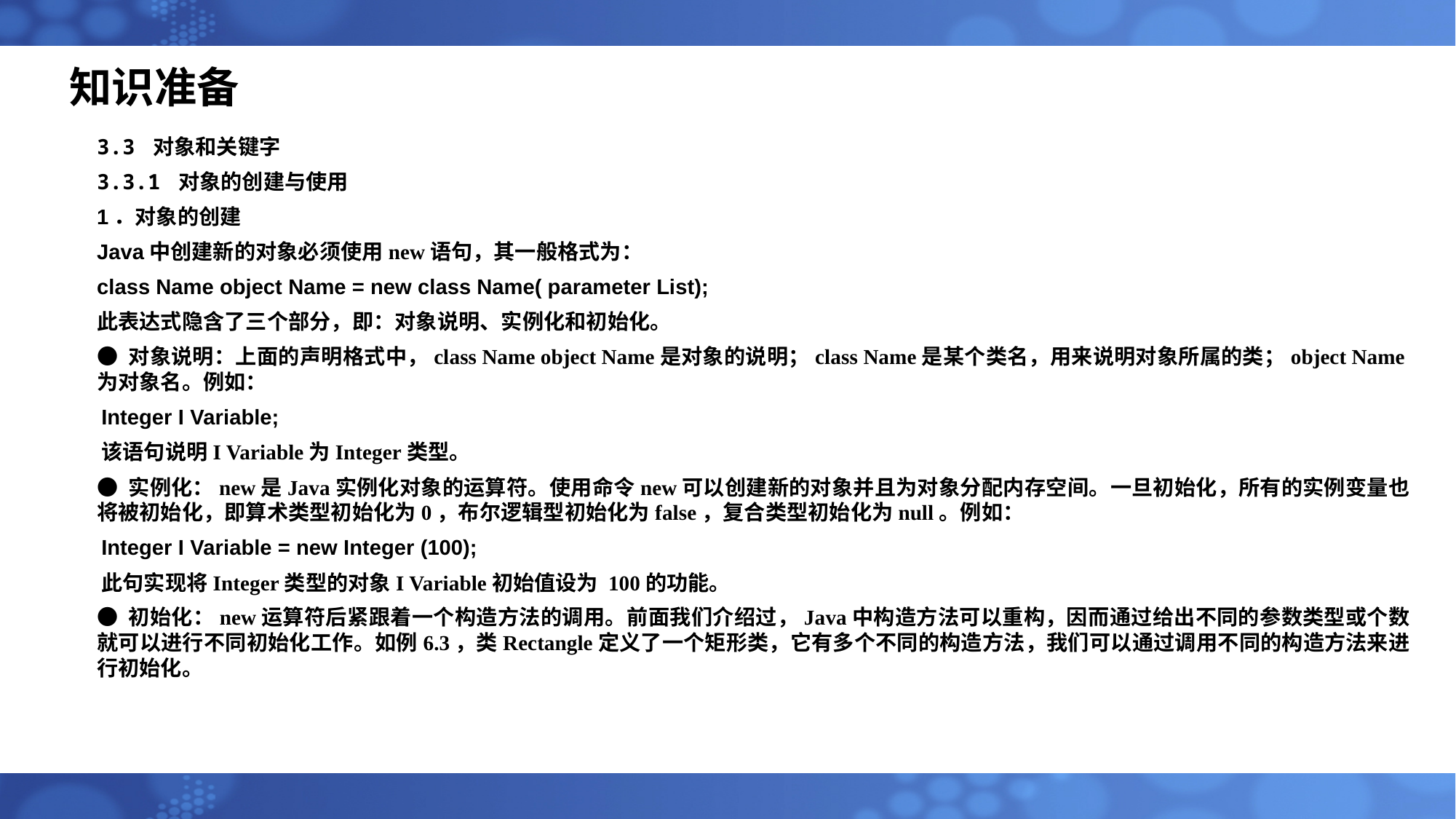

# 知识准备
3.3 对象和关键字
3.3.1 对象的创建与使用
1．对象的创建
Java中创建新的对象必须使用new语句，其一般格式为：
class Name object Name = new class Name( parameter List);
此表达式隐含了三个部分，即：对象说明、实例化和初始化。
● 对象说明：上面的声明格式中，class Name object Name是对象的说明；class Name是某个类名，用来说明对象所属的类；object Name为对象名。例如：
Integer I Variable;
该语句说明I Variable为Integer类型。
● 实例化：new是Java实例化对象的运算符。使用命令new可以创建新的对象并且为对象分配内存空间。一旦初始化，所有的实例变量也将被初始化，即算术类型初始化为0，布尔逻辑型初始化为false，复合类型初始化为null。例如：
Integer I Variable = new Integer (100);
此句实现将Integer类型的对象I Variable初始值设为 100的功能。
● 初始化：new运算符后紧跟着一个构造方法的调用。前面我们介绍过，Java中构造方法可以重构，因而通过给出不同的参数类型或个数就可以进行不同初始化工作。如例6.3，类Rectangle定义了一个矩形类，它有多个不同的构造方法，我们可以通过调用不同的构造方法来进行初始化。